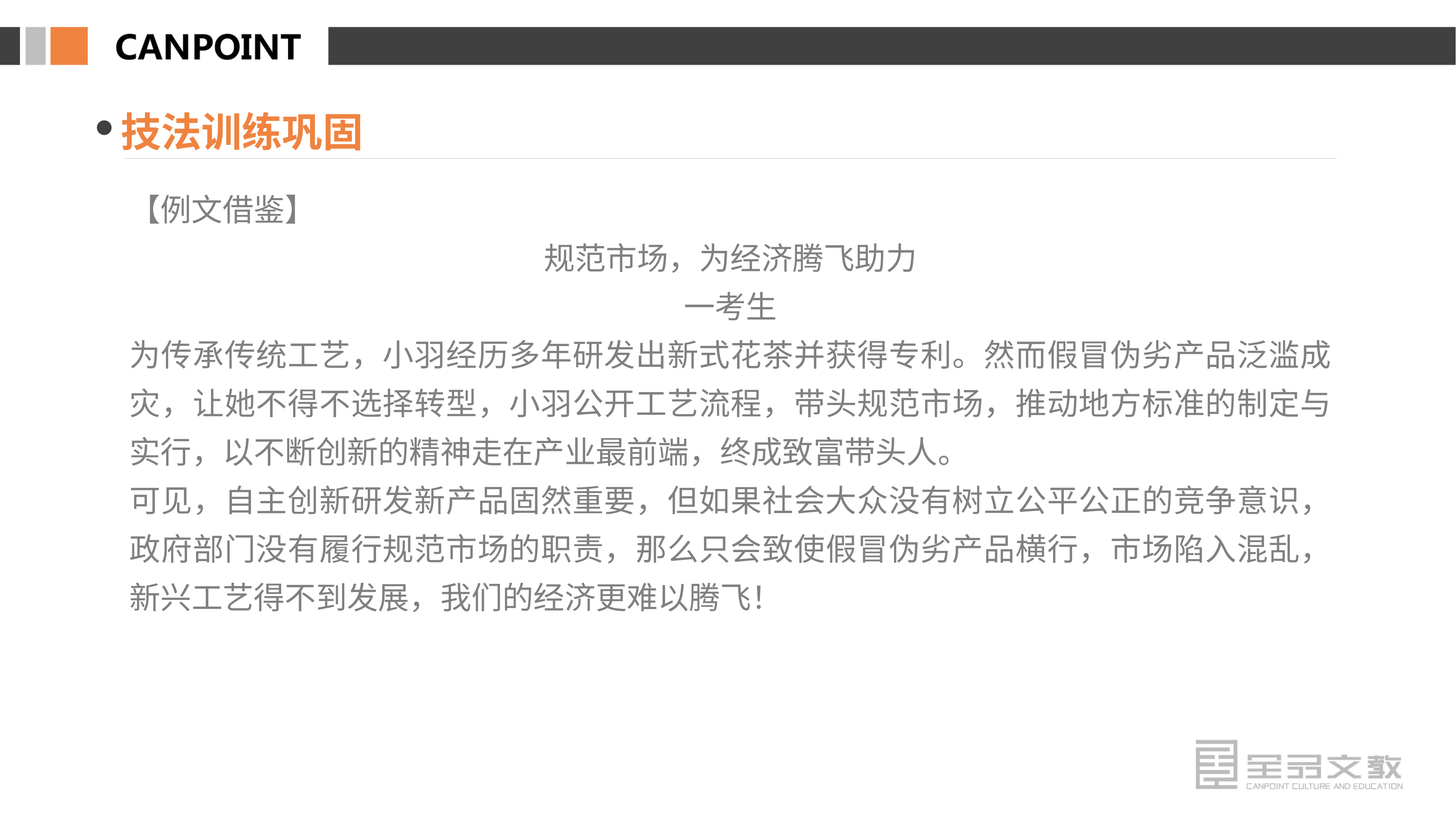

技法训练巩固

【例文借鉴】
规范市场，为经济腾飞助力
一考生
为传承传统工艺，小羽经历多年研发出新式花茶并获得专利。然而假冒伪劣产品泛滥成灾，让她不得不选择转型，小羽公开工艺流程，带头规范市场，推动地方标准的制定与实行，以不断创新的精神走在产业最前端，终成致富带头人。
可见，自主创新研发新产品固然重要，但如果社会大众没有树立公平公正的竞争意识，政府部门没有履行规范市场的职责，那么只会致使假冒伪劣产品横行，市场陷入混乱，新兴工艺得不到发展，我们的经济更难以腾飞！